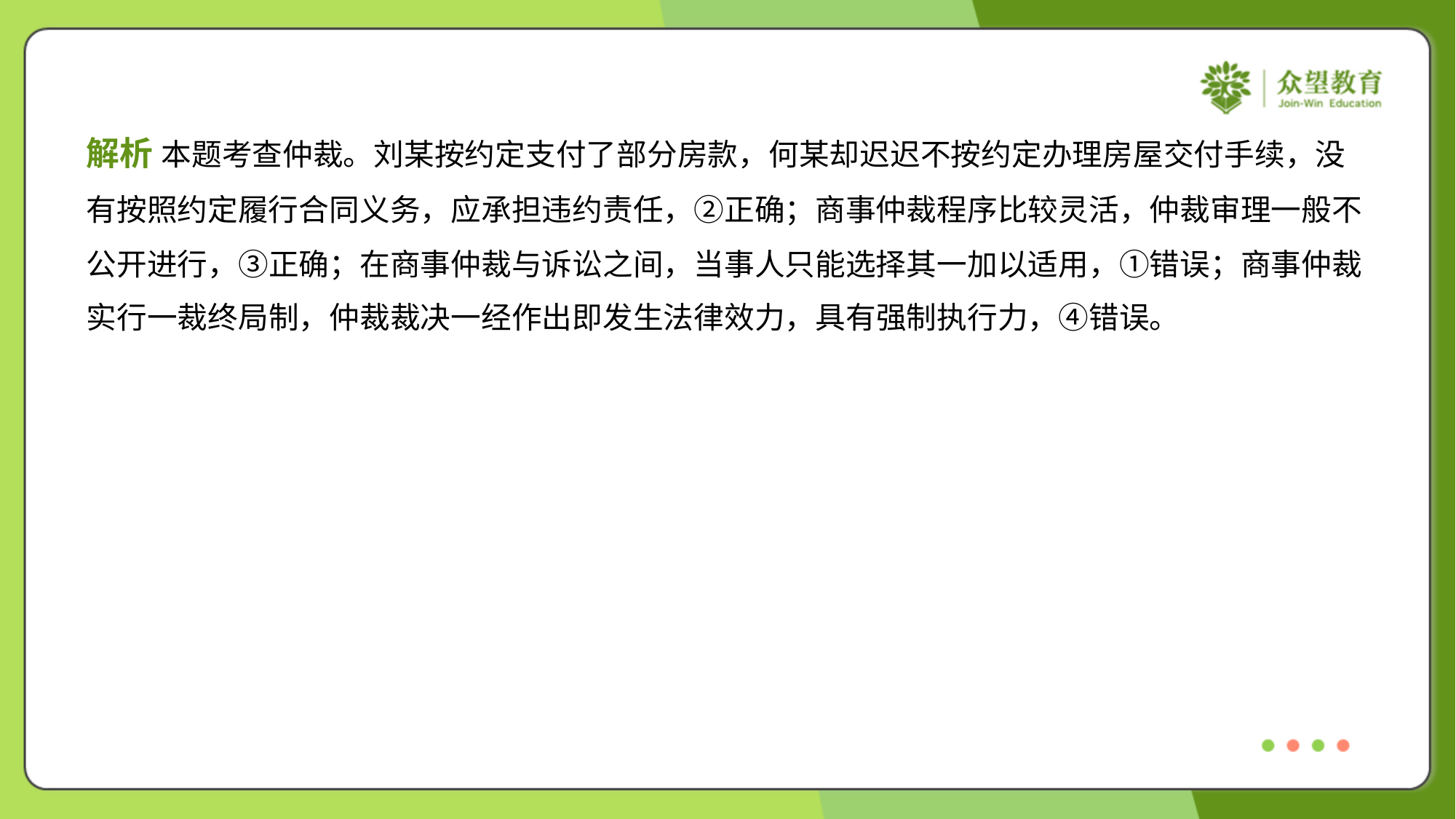

解析 本题考查仲裁。刘某按约定支付了部分房款，何某却迟迟不按约定办理房屋交付手续，没
有按照约定履行合同义务，应承担违约责任，②正确；商事仲裁程序比较灵活，仲裁审理一般不
公开进行，③正确；在商事仲裁与诉讼之间，当事人只能选择其一加以适用，①错误；商事仲裁
实行一裁终局制，仲裁裁决一经作出即发生法律效力，具有强制执行力，④错误。